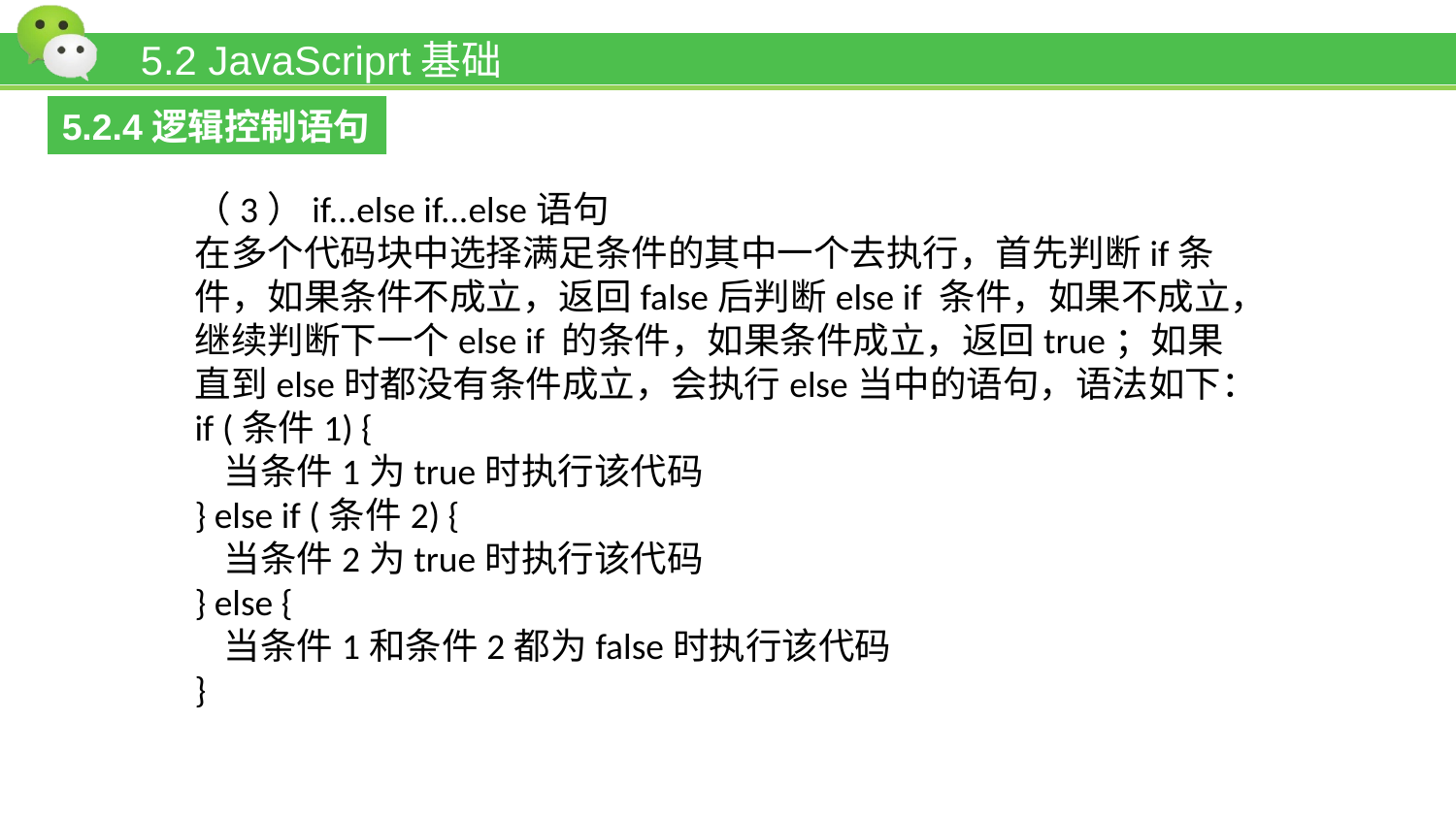

# 5.2 JavaScriprt基础
5.2.4逻辑控制语句
（3）if...else if...else语句
在多个代码块中选择满足条件的其中一个去执行，首先判断if条件，如果条件不成立，返回false后判断else if 条件，如果不成立，继续判断下一个else if 的条件，如果条件成立，返回true；如果直到else时都没有条件成立，会执行else当中的语句，语法如下：
if (条件1) {
  当条件1为true时执行该代码
} else if (条件2) {
  当条件2为true时执行该代码
} else {
  当条件1和条件2都为false时执行该代码
}